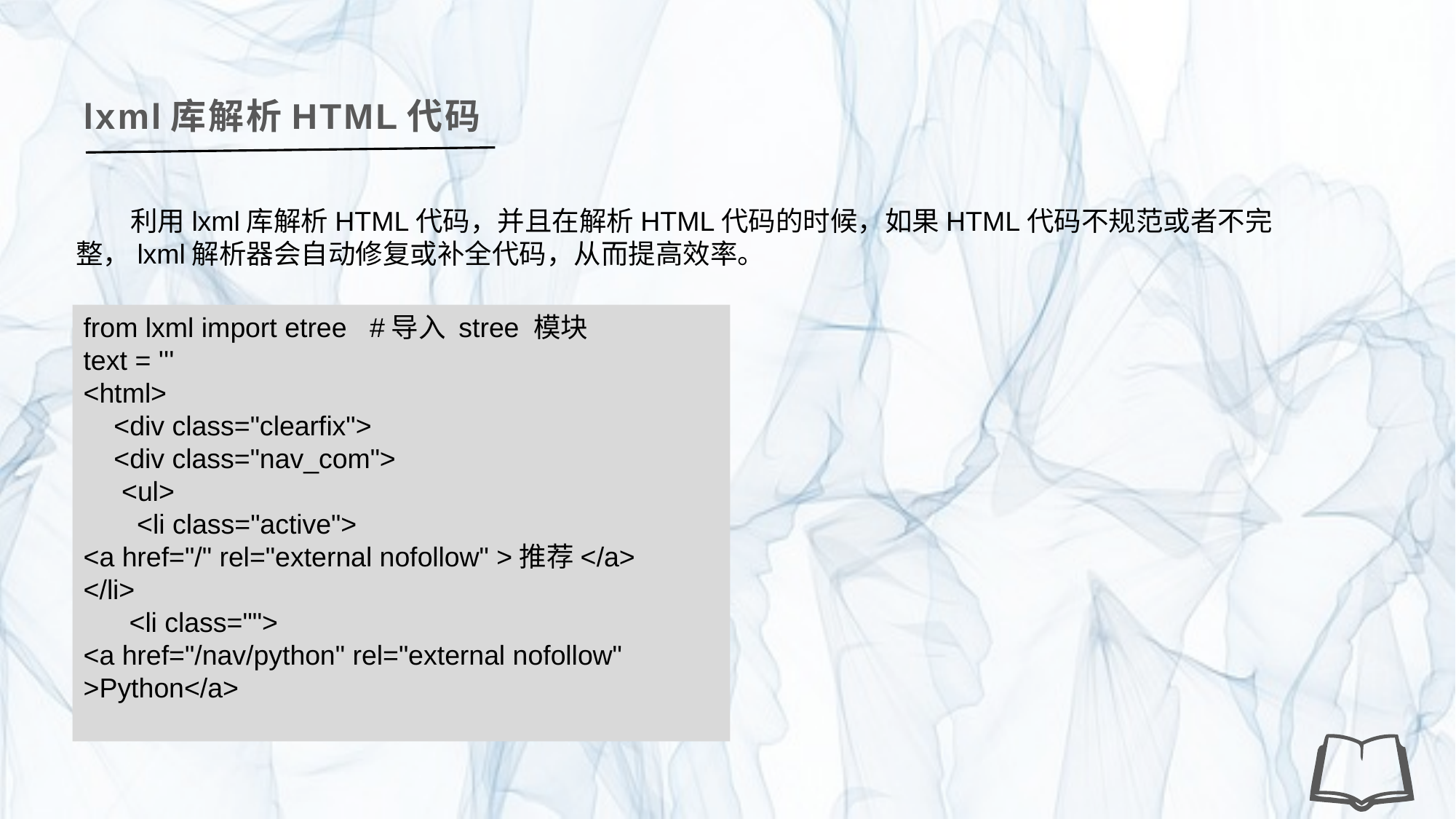

lxml库解析HTML代码
利用lxml库解析HTML代码，并且在解析HTML代码的时候，如果HTML代码不规范或者不完整，lxml解析器会自动修复或补全代码，从而提高效率。
from lxml import etree   #导入 stree 模块
text = '''
<html>
    <div class="clearfix">
    <div class="nav_com">
     <ul>
       <li class="active">
<a href="/" rel="external nofollow" >推荐</a>
</li>
      <li class="">
<a href="/nav/python" rel="external nofollow" >Python</a>

35